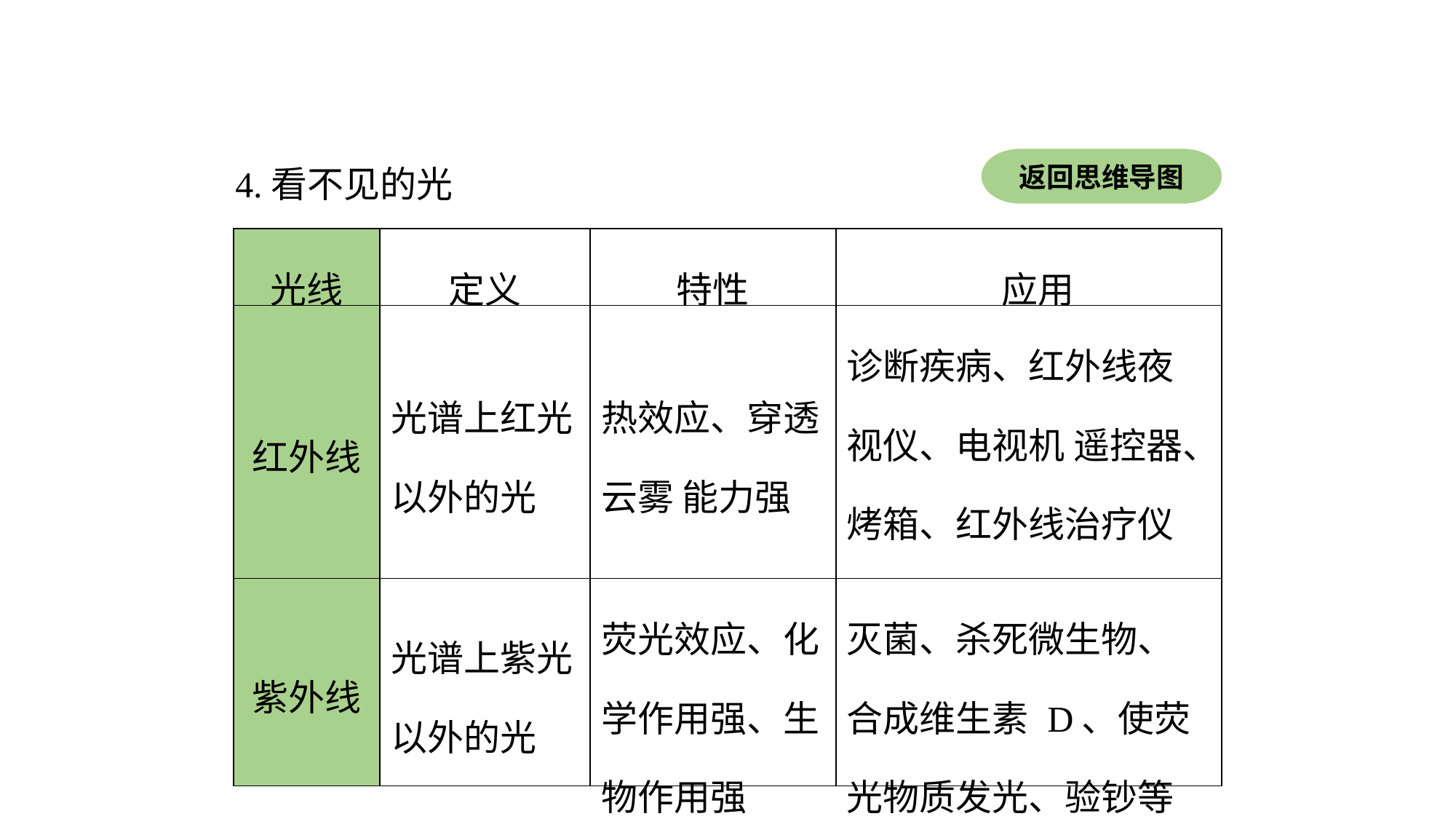

4.看不见的光
返回思维导图
| 光线 | 定义 | 特性 | 应用 |
| --- | --- | --- | --- |
| 红外线 | 光谱上红光以外的光 | 热效应、穿透云雾 能力强 | 诊断疾病、红外线夜视仪、电视机 遥控器、烤箱、红外线治疗仪等 |
| 紫外线 | 光谱上紫光以外的光 | 荧光效应、化学作用强、生物作用强 | 灭菌、杀死微生物、合成维生素 D、使荧光物质发光、验钞等 |